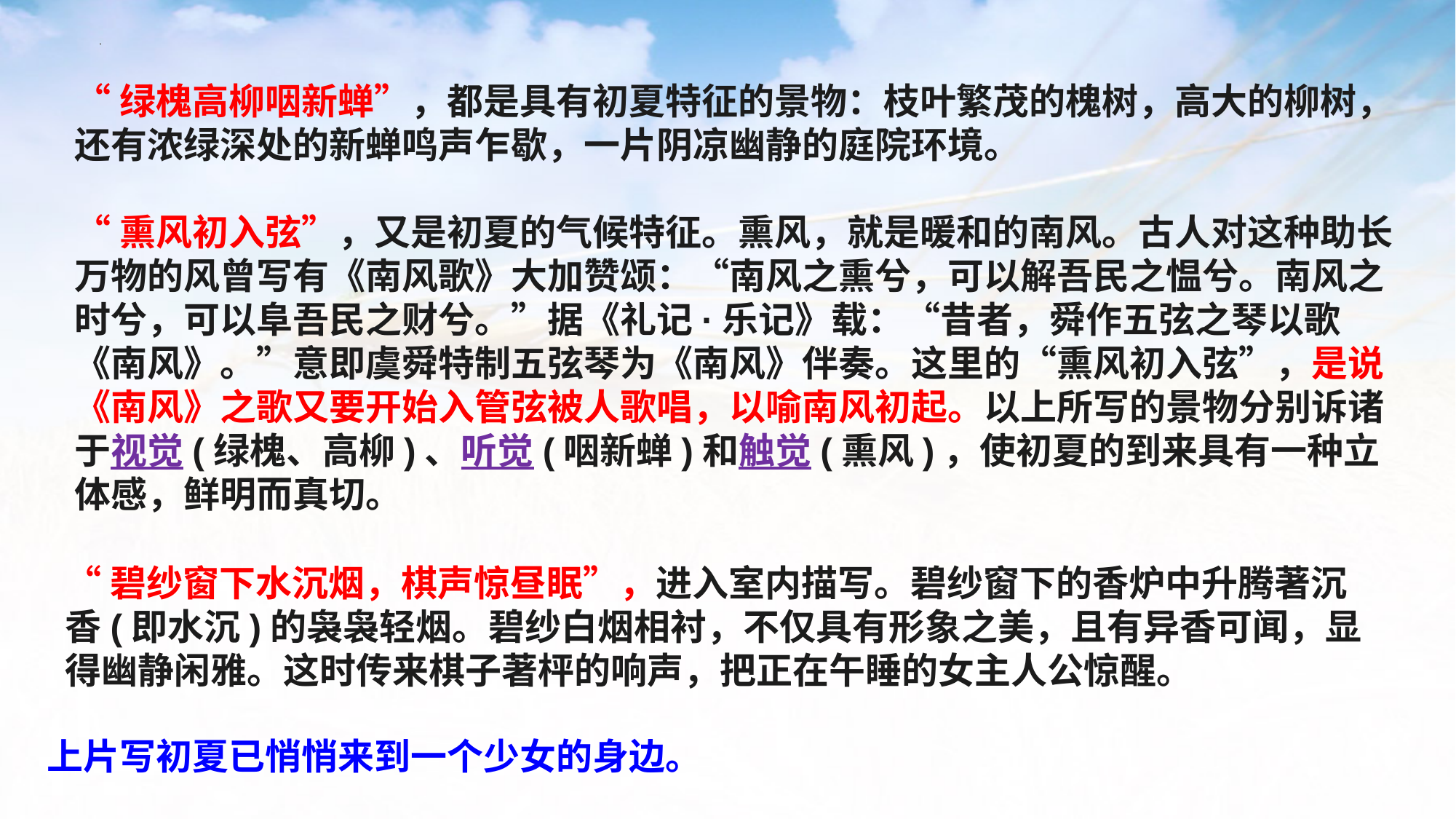

“绿槐高柳咽新蝉”，都是具有初夏特征的景物：枝叶繁茂的槐树，高大的柳树，还有浓绿深处的新蝉鸣声乍歇，一片阴凉幽静的庭院环境。

“熏风初入弦”，又是初夏的气候特征。熏风，就是暖和的南风。古人对这种助长万物的风曾写有《南风歌》大加赞颂：“南风之熏兮，可以解吾民之愠兮。南风之时兮，可以阜吾民之财兮。”据《礼记·乐记》载：“昔者，舜作五弦之琴以歌《南风》。”意即虞舜特制五弦琴为《南风》伴奏。这里的“熏风初入弦”，是说《南风》之歌又要开始入管弦被人歌唱，以喻南风初起。以上所写的景物分别诉诸于视觉(绿槐、高柳)、听觉(咽新蝉)和触觉(熏风)，使初夏的到来具有一种立体感，鲜明而真切。
“碧纱窗下水沉烟，棋声惊昼眠”，进入室内描写。碧纱窗下的香炉中升腾著沉香(即水沉)的袅袅轻烟。碧纱白烟相衬，不仅具有形象之美，且有异香可闻，显得幽静闲雅。这时传来棋子著枰的响声，把正在午睡的女主人公惊醒。
上片写初夏已悄悄来到一个少女的身边。